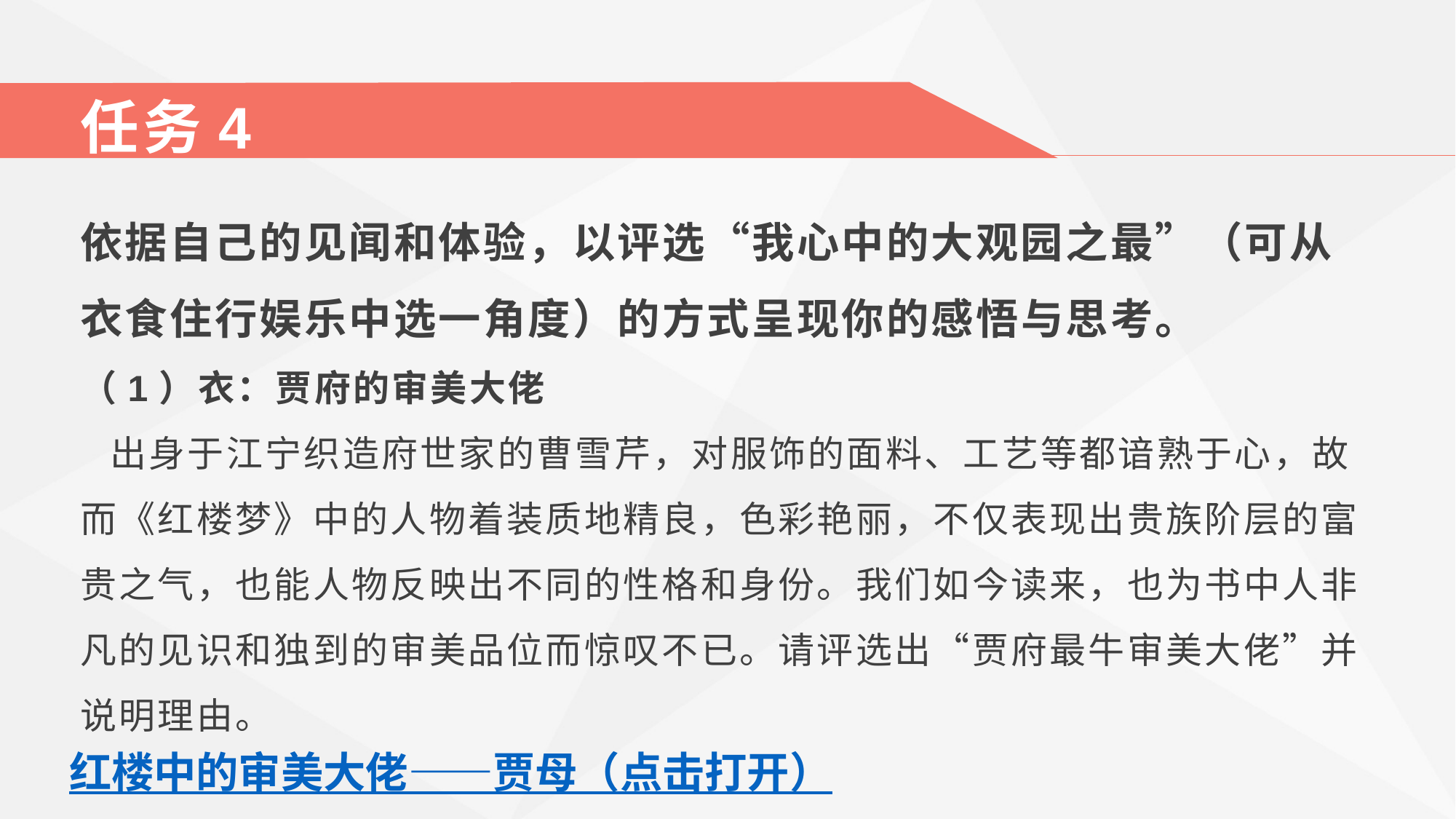

任务4
依据自己的见闻和体验，以评选“我心中的大观园之最”（可从衣食住行娱乐中选一角度）的方式呈现你的感悟与思考。
（1）衣：贾府的审美大佬
  出身于江宁织造府世家的曹雪芹，对服饰的面料、工艺等都谙熟于心，故而《红楼梦》中的人物着装质地精良，色彩艳丽，不仅表现出贵族阶层的富贵之气，也能人物反映出不同的性格和身份。我们如今读来，也为书中人非凡的见识和独到的审美品位而惊叹不已。请评选出“贾府最牛审美大佬”并说明理由。
红楼中的审美大佬——贾母（点击打开）